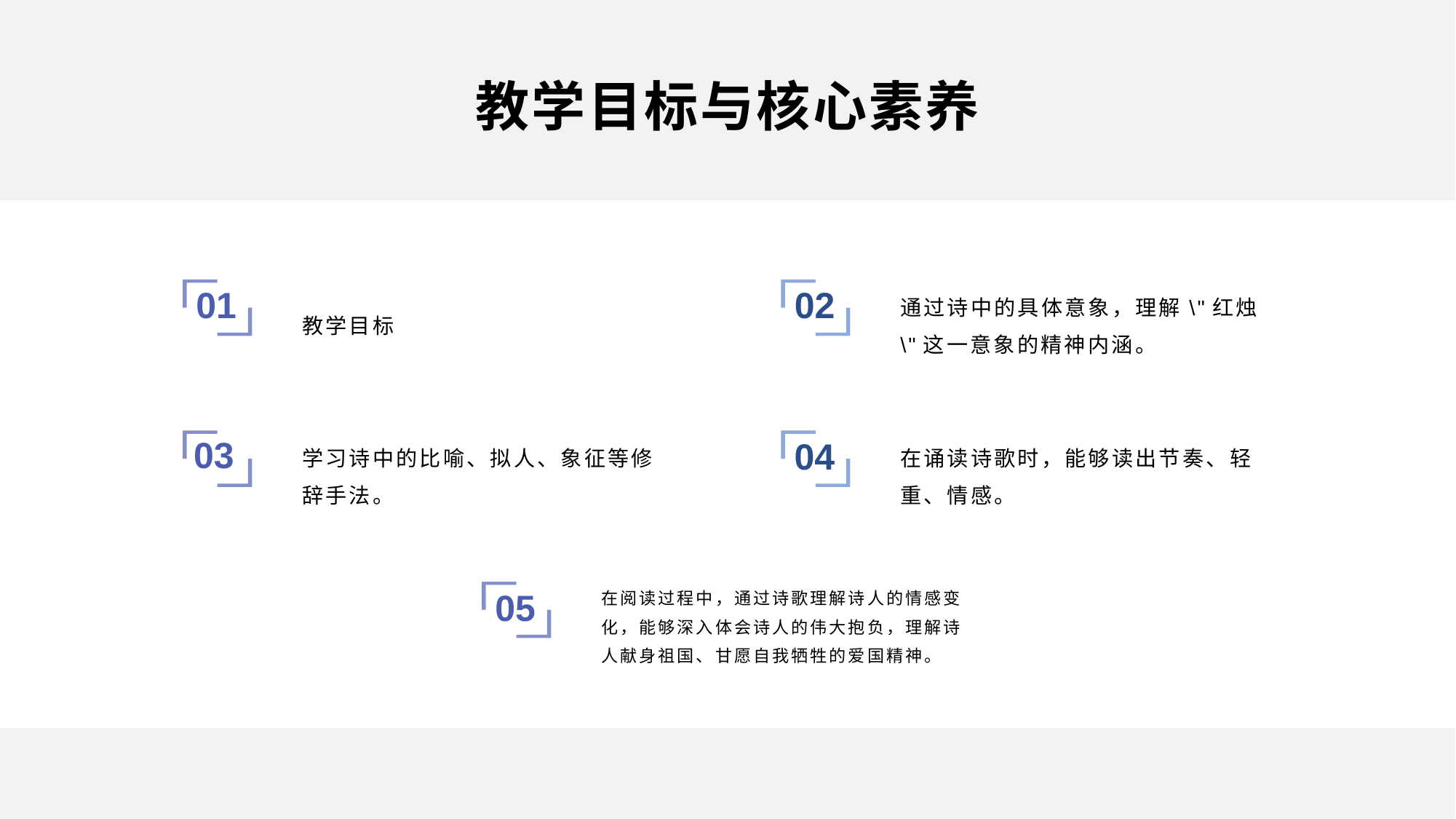

教学目标与核心素养

教学目标
通过诗中的具体意象，理解\"红烛\"这一意象的精神内涵。

01
02
学习诗中的比喻、拟人、象征等修辞手法。
在诵读诗歌时，能够读出节奏、轻重、情感。
03

04
在阅读过程中，通过诗歌理解诗人的情感变化，能够深入体会诗人的伟大抱负，理解诗人献身祖国、甘愿自我牺牲的爱国精神。

05